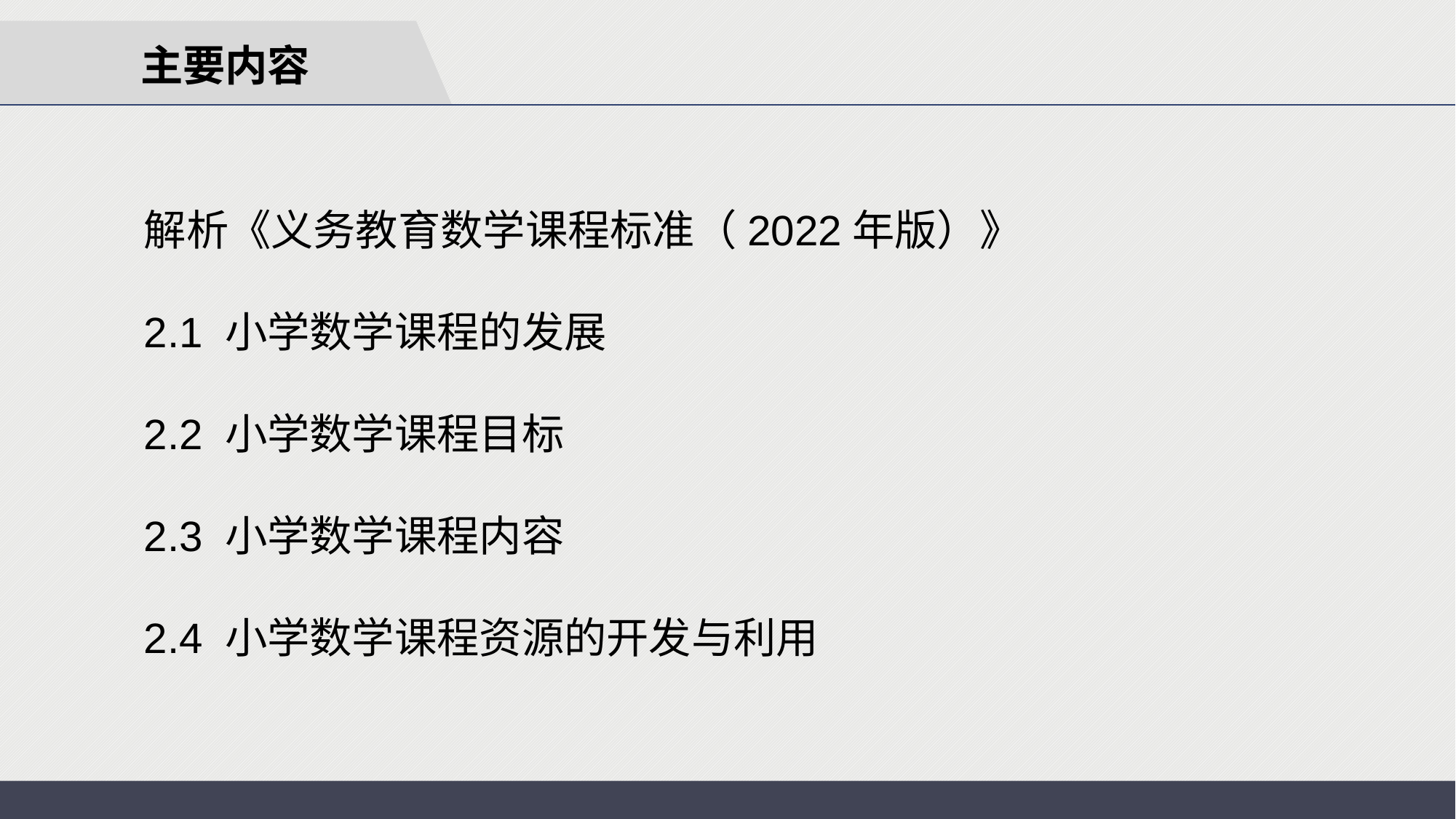

主要内容
解析《义务教育数学课程标准（2022年版）》
2.1 小学数学课程的发展
2.2 小学数学课程目标
2.3 小学数学课程内容
2.4 小学数学课程资源的开发与利用